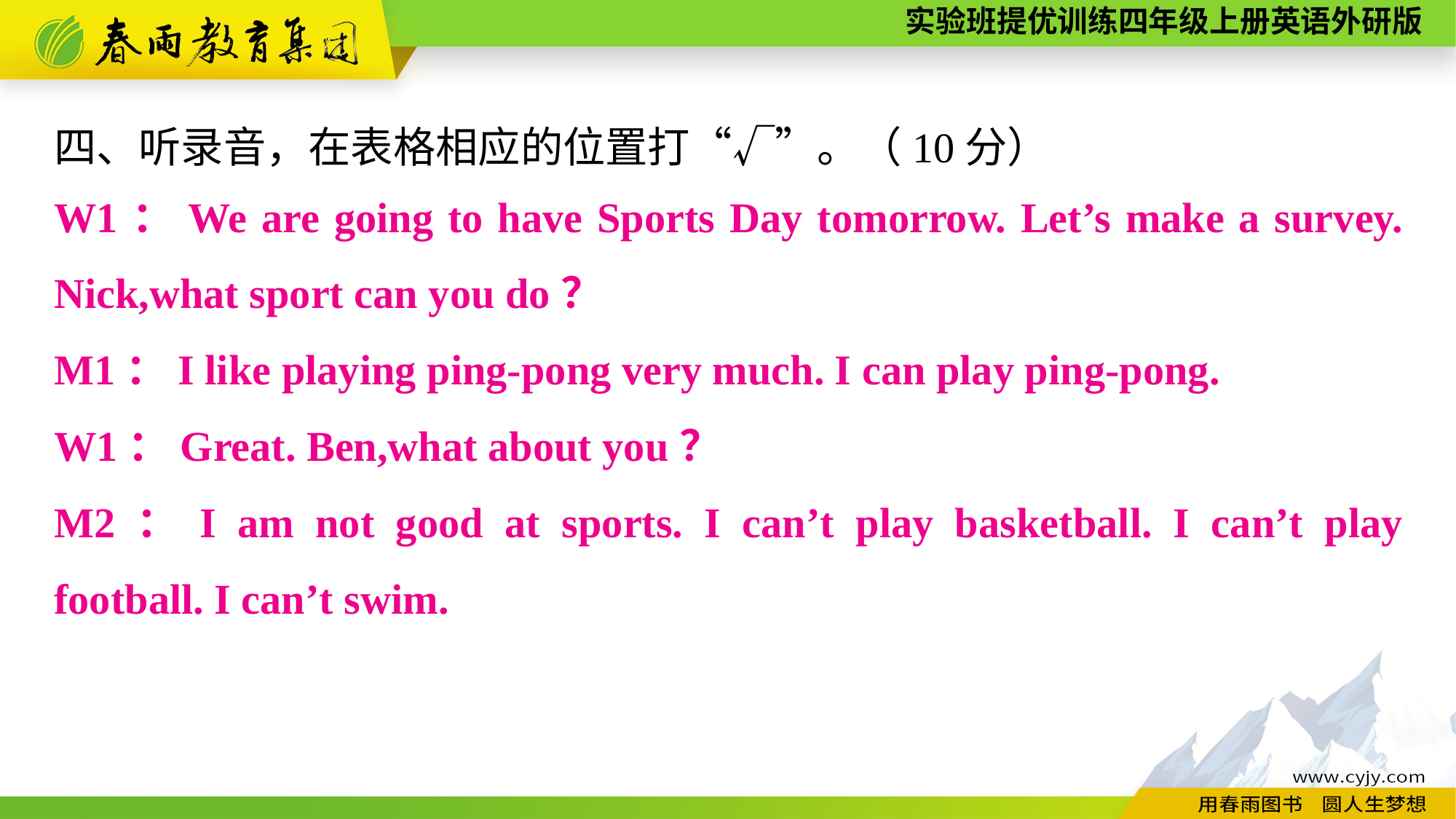

四、听录音，在表格相应的位置打“√”。（10分）
W1：We are going to have Sports Day tomorrow. Let’s make a survey. Nick,what sport can you do？
M1：I like playing ping-pong very much. I can play ping-pong.
W1：Great. Ben,what about you？
M2：I am not good at sports. I can’t play basketball. I can’t play football. I can’t swim.